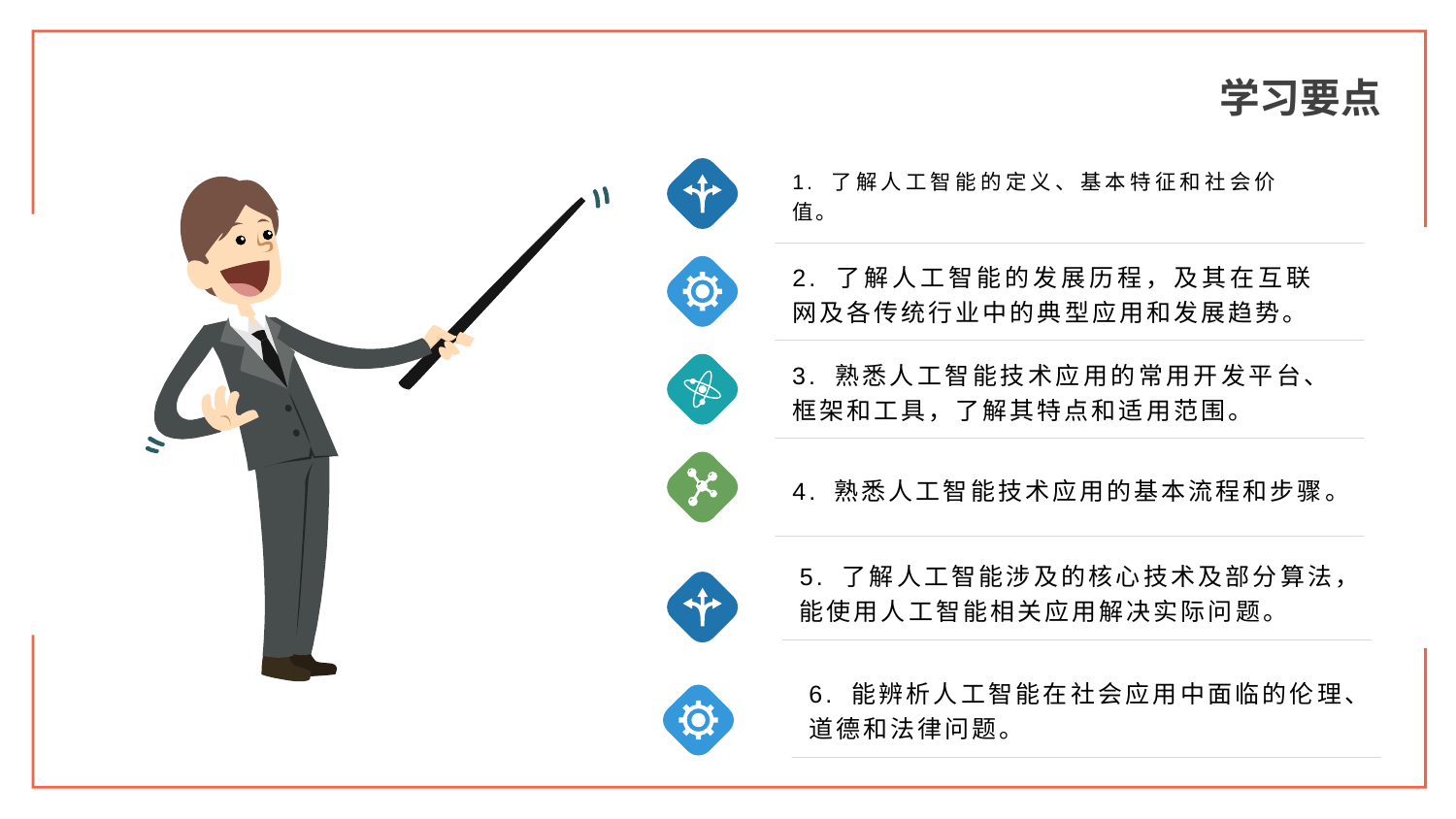

学习要点
1. 了解人工智能的定义、基本特征和社会价值。

2. 了解人工智能的发展历程，及其在互联网及各传统行业中的典型应用和发展趋势。

3. 熟悉人工智能技术应用的常用开发平台、框架和工具，了解其特点和适用范围。

4. 熟悉人工智能技术应用的基本流程和步骤。

5. 了解人工智能涉及的核心技术及部分算法，能使用人工智能相关应用解决实际问题。

6. 能辨析人工智能在社会应用中面临的伦理、道德和法律问题。